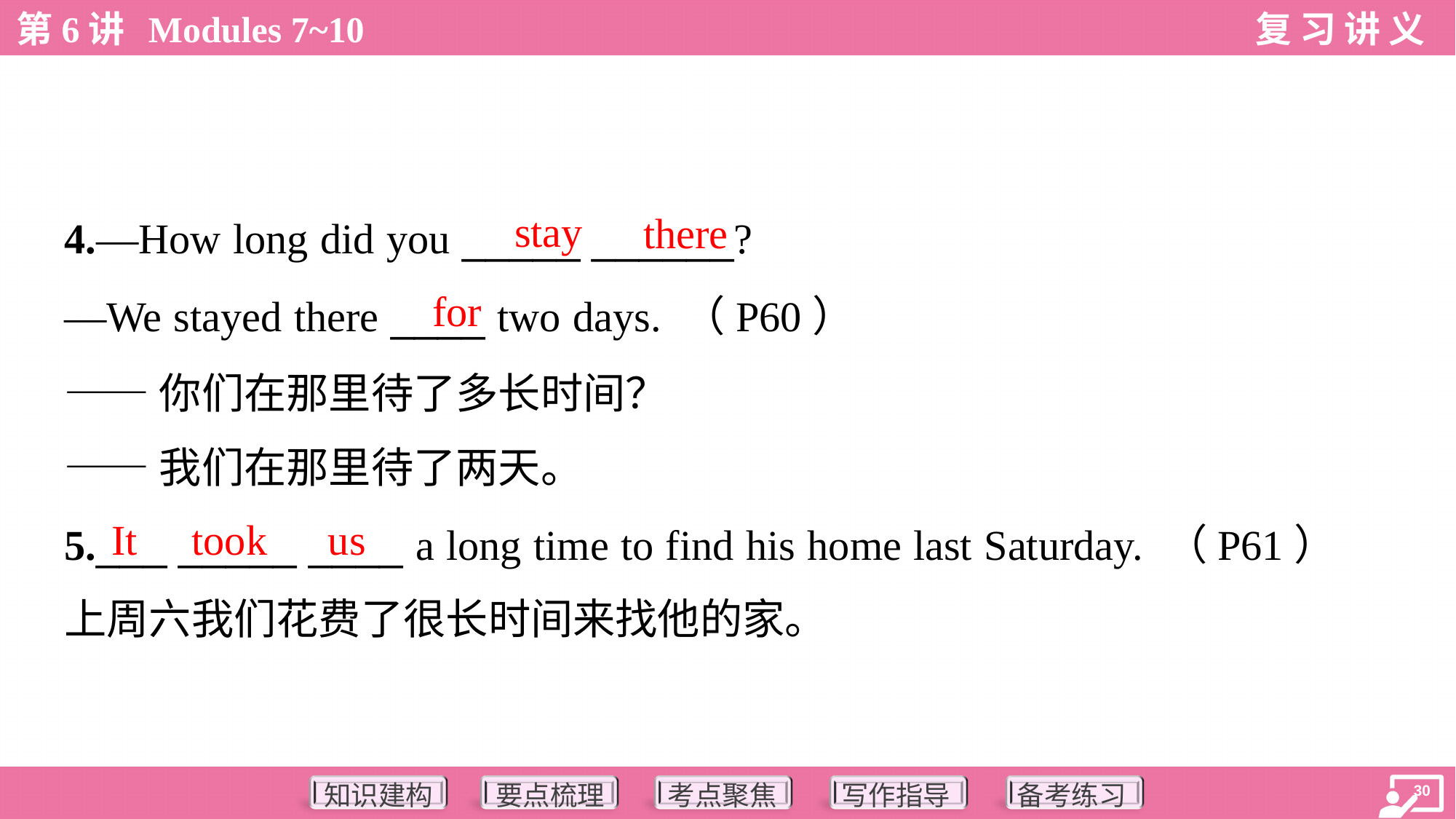

stay
there
4.—How long did you _____ ______?
—We stayed there ____ two days. （P60）
——你们在那里待了多长时间？
——我们在那里待了两天。
for
It
took
us
5.___ _____ ____ a long time to find his home last Saturday. （P61）
上周六我们花费了很长时间来找他的家。